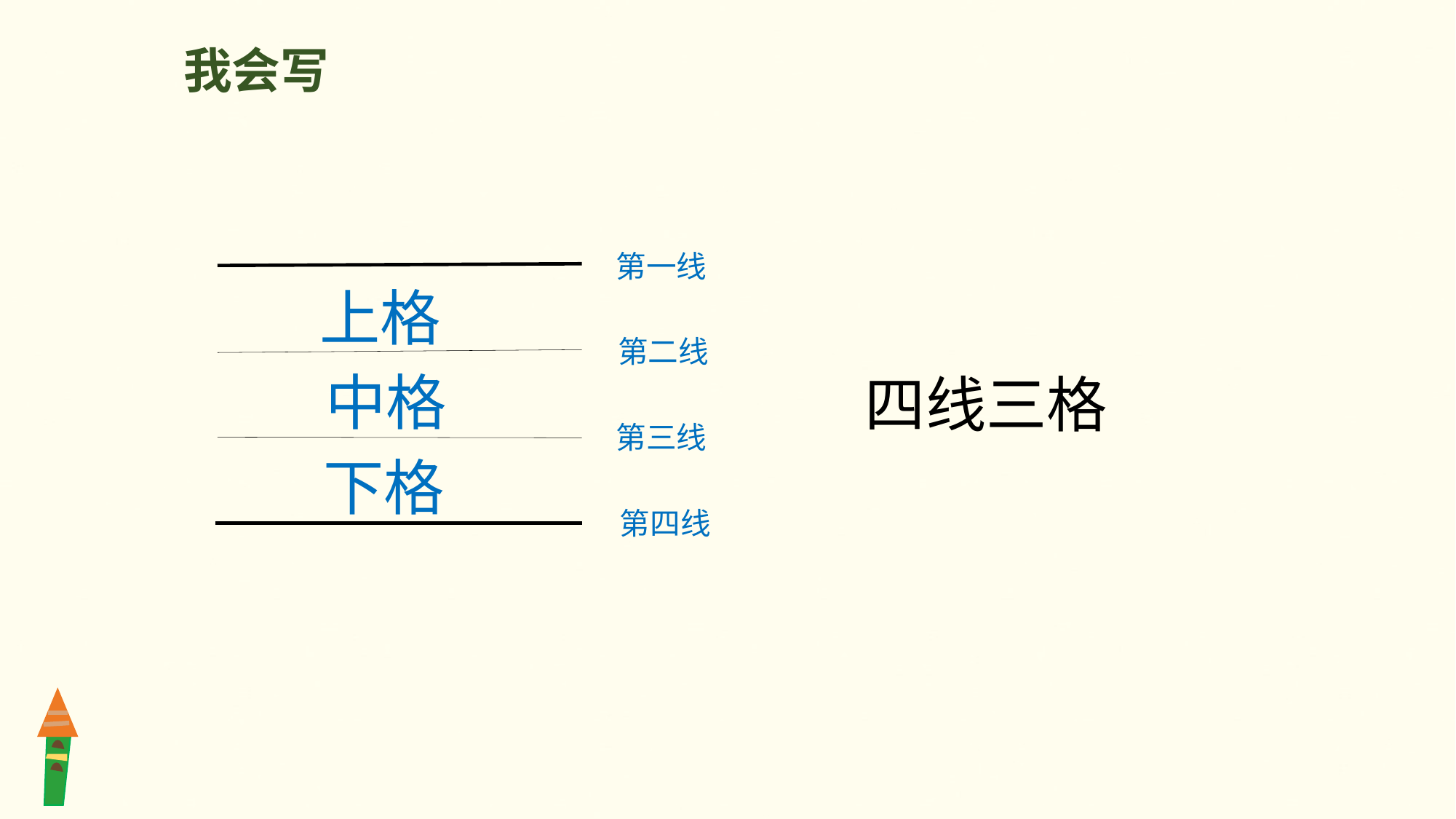

我会写
第一线
上格
第二线
中格
四线三格
第三线
下格
第四线